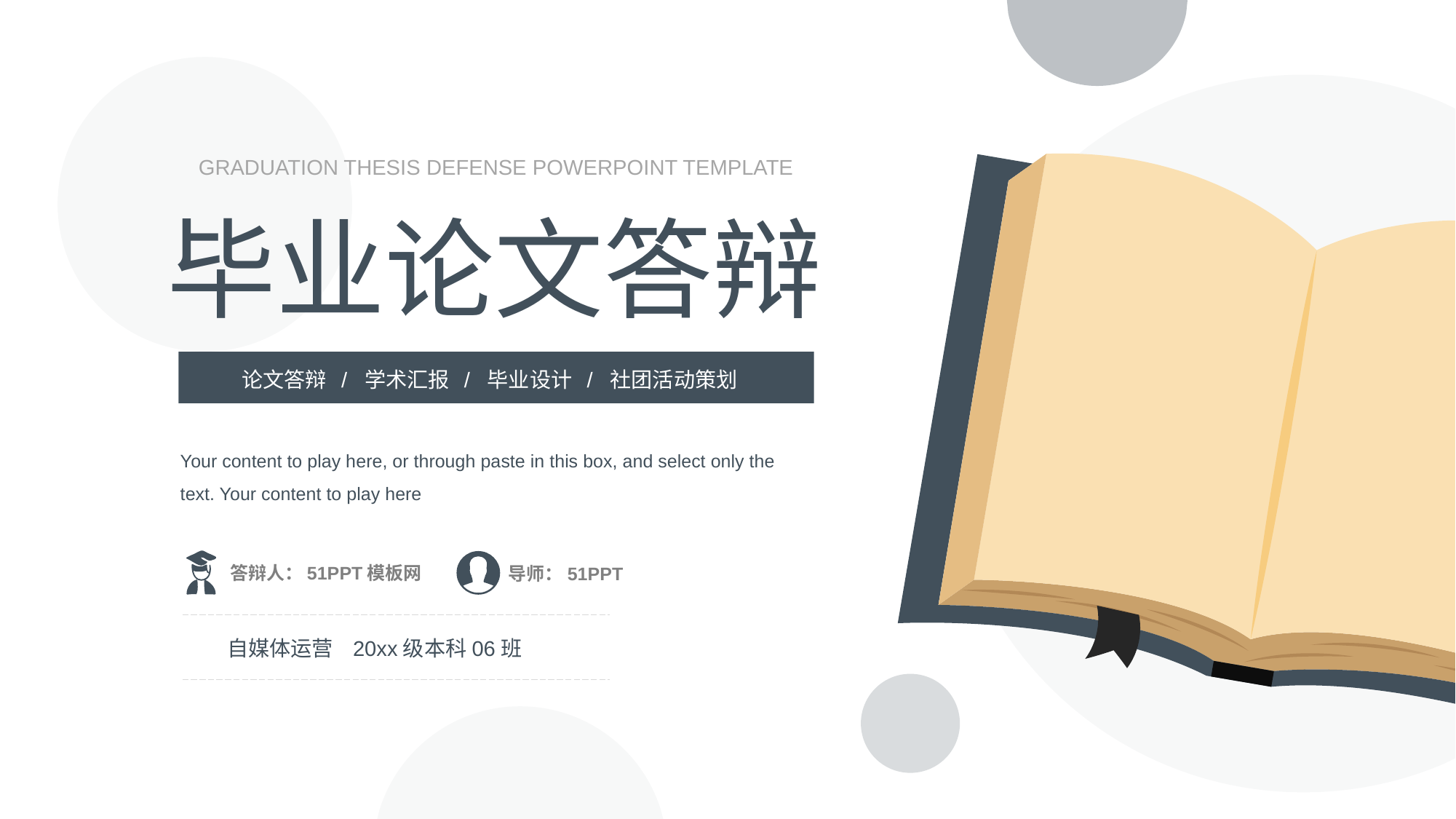

GRADUATION THESIS DEFENSE POWERPOINT TEMPLATE

毕业论文答辩

论文答辩  /  学术汇报  /  毕业设计  /  社团活动策划
Your content to play here, or through paste in this box, and select only the text. Your content to play here

答辩人：51PPT模板网
导师：51PPT
自媒体运营   20xx级本科06班